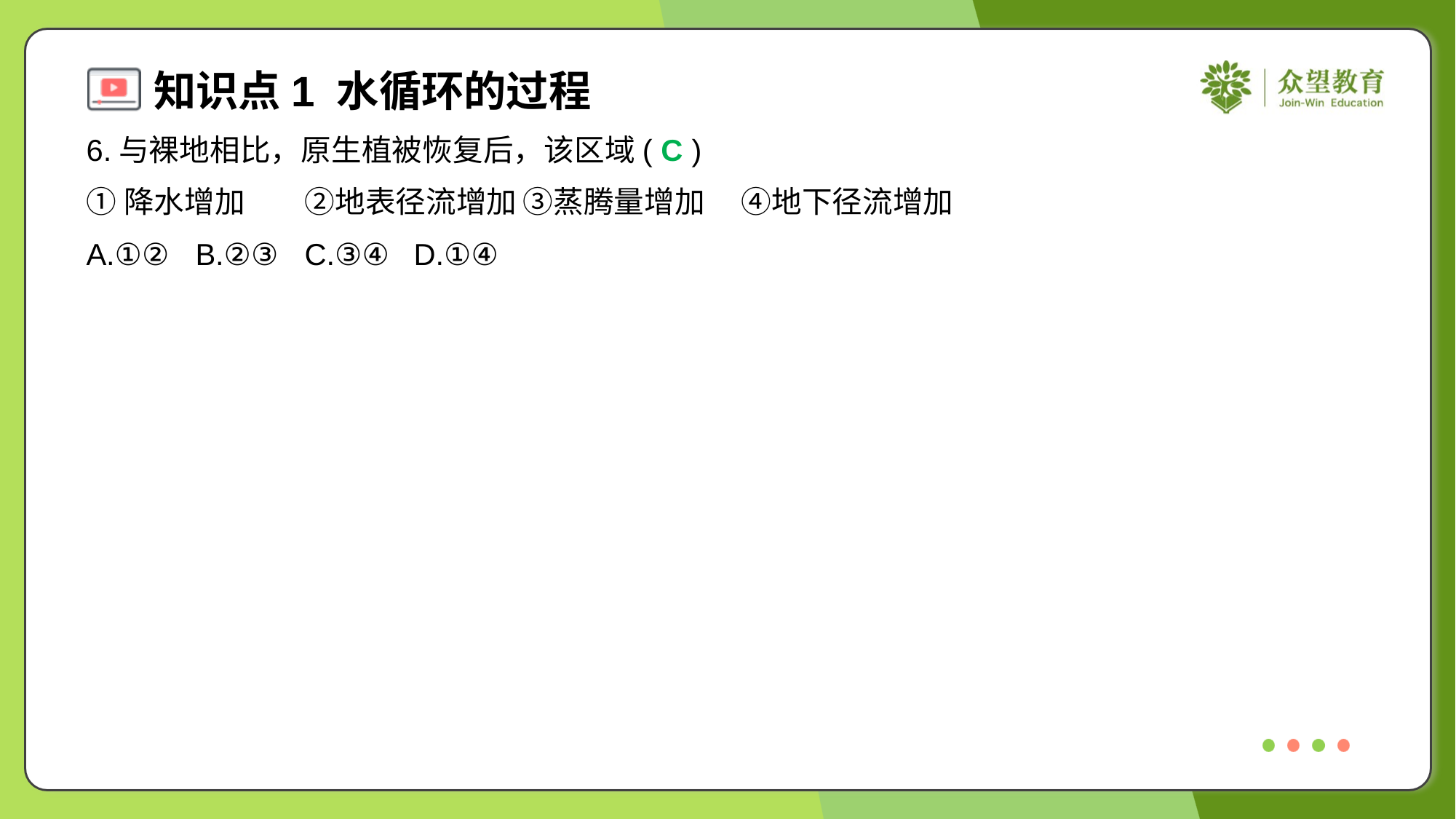

6.与裸地相比，原生植被恢复后，该区域(     )
C
①降水增加	②地表径流增加	③蒸腾量增加	④地下径流增加
A.①②	B.②③	C.③④	D.①④